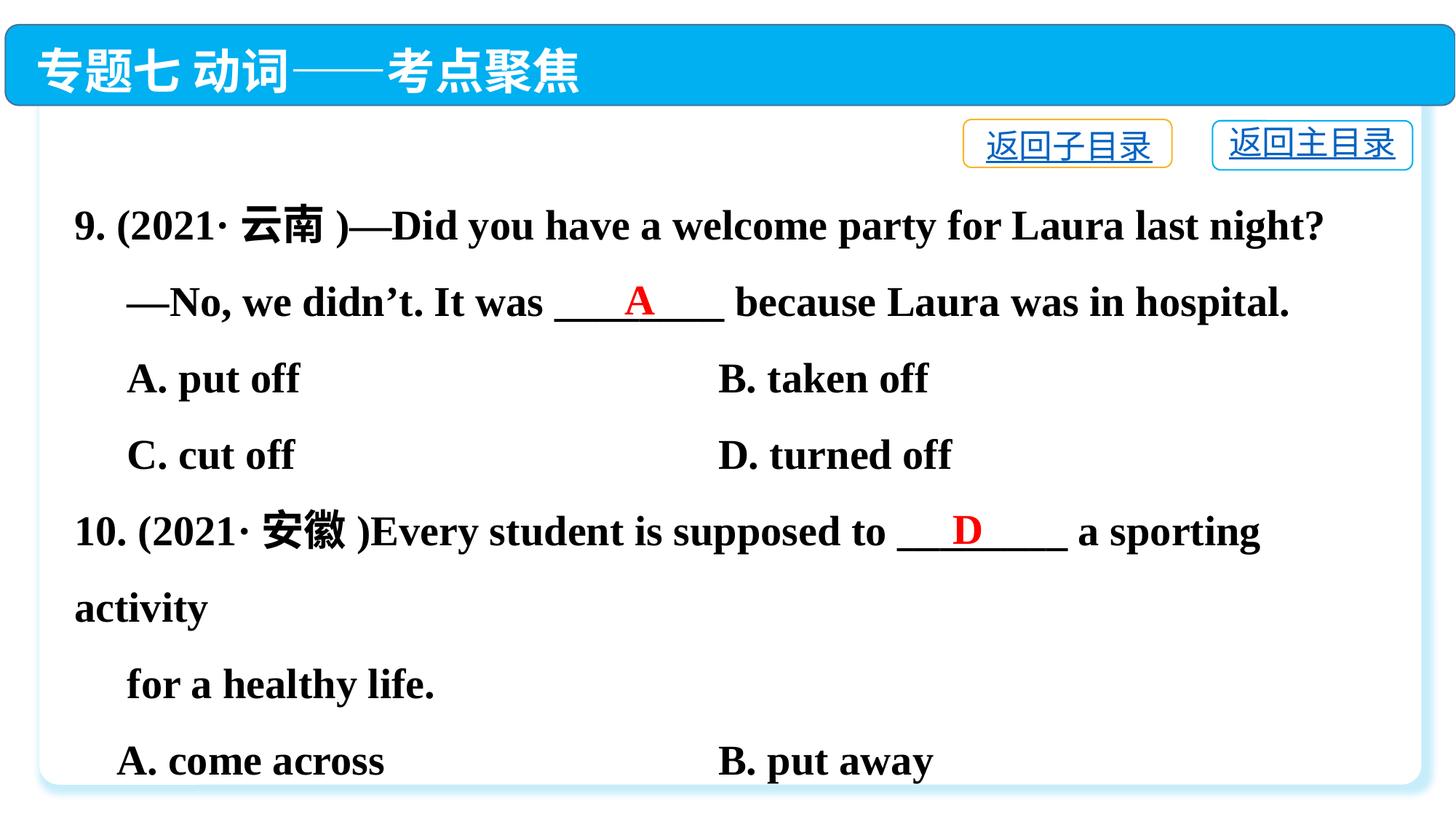

专题七 动词——考点聚焦

返回子目录
返回主目录
9. (2021·云南)—Did you have a welcome party for Laura last night?
     —No, we didn’t. It was ________ because Laura was in hospital.
     A. put off	                              B. taken off
     C. cut off	                              D. turned off
10. (2021·安徽)Every student is supposed to ________ a sporting activity
     for a healthy life.
    A. come across	                              B. put away
    C. turn down	                              D. take up

A
D